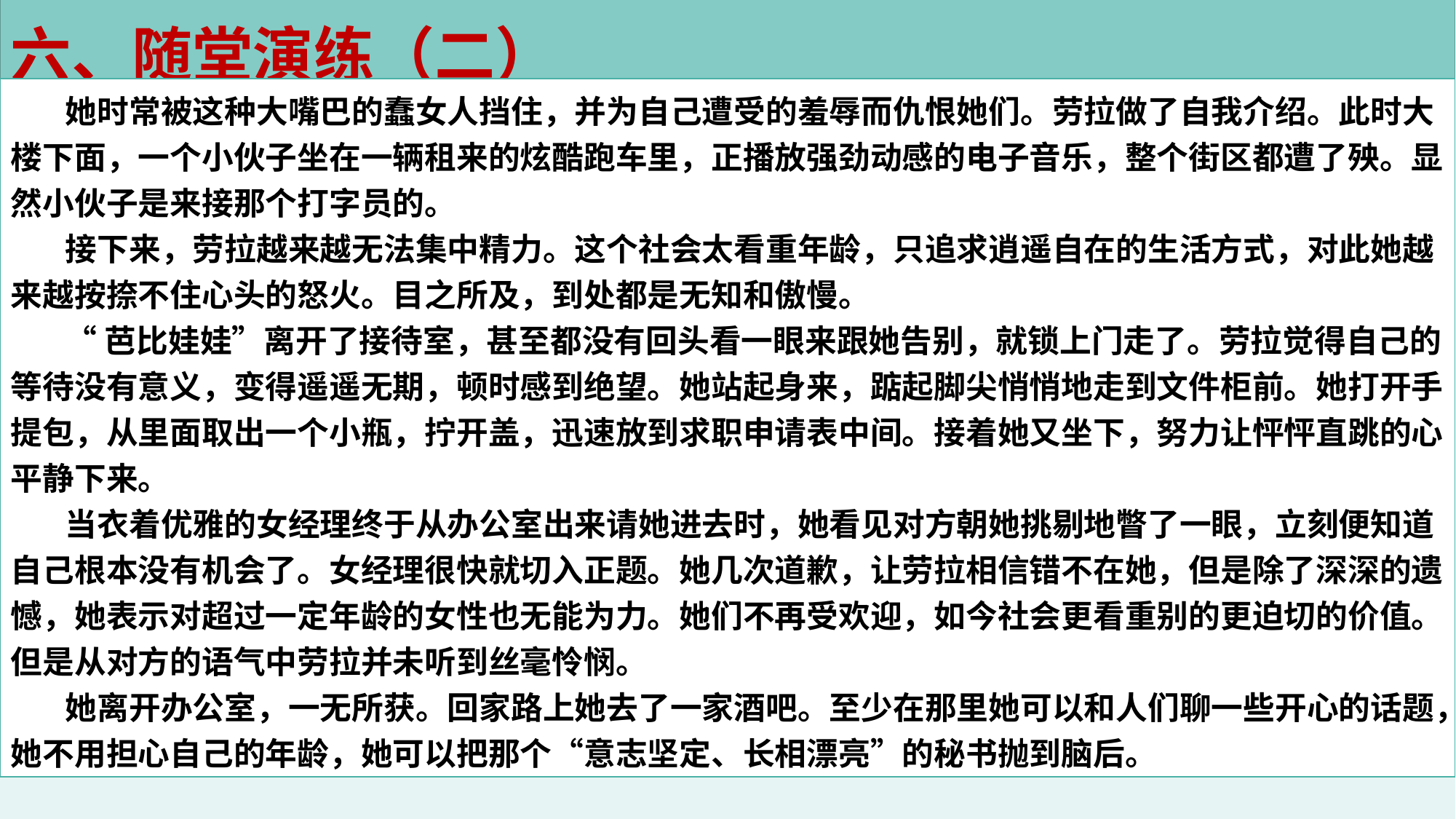

六、随堂演练（二）
她时常被这种大嘴巴的蠢女人挡住，并为自己遭受的羞辱而仇恨她们。劳拉做了自我介绍。此时大楼下面，一个小伙子坐在一辆租来的炫酷跑车里，正播放强劲动感的电子音乐，整个街区都遭了殃。显然小伙子是来接那个打字员的。
接下来，劳拉越来越无法集中精力。这个社会太看重年龄，只追求逍遥自在的生活方式，对此她越来越按捺不住心头的怒火。目之所及，到处都是无知和傲慢。
“芭比娃娃”离开了接待室，甚至都没有回头看一眼来跟她告别，就锁上门走了。劳拉觉得自己的等待没有意义，变得遥遥无期，顿时感到绝望。她站起身来，踮起脚尖悄悄地走到文件柜前。她打开手提包，从里面取出一个小瓶，拧开盖，迅速放到求职申请表中间。接着她又坐下，努力让怦怦直跳的心平静下来。
当衣着优雅的女经理终于从办公室出来请她进去时，她看见对方朝她挑剔地瞥了一眼，立刻便知道自己根本没有机会了。女经理很快就切入正题。她几次道歉，让劳拉相信错不在她，但是除了深深的遗憾，她表示对超过一定年龄的女性也无能为力。她们不再受欢迎，如今社会更看重别的更迫切的价值。但是从对方的语气中劳拉并未听到丝毫怜悯。
她离开办公室，一无所获。回家路上她去了一家酒吧。至少在那里她可以和人们聊一些开心的话题，她不用担心自己的年龄，她可以把那个“意志坚定、长相漂亮”的秘书抛到脑后。